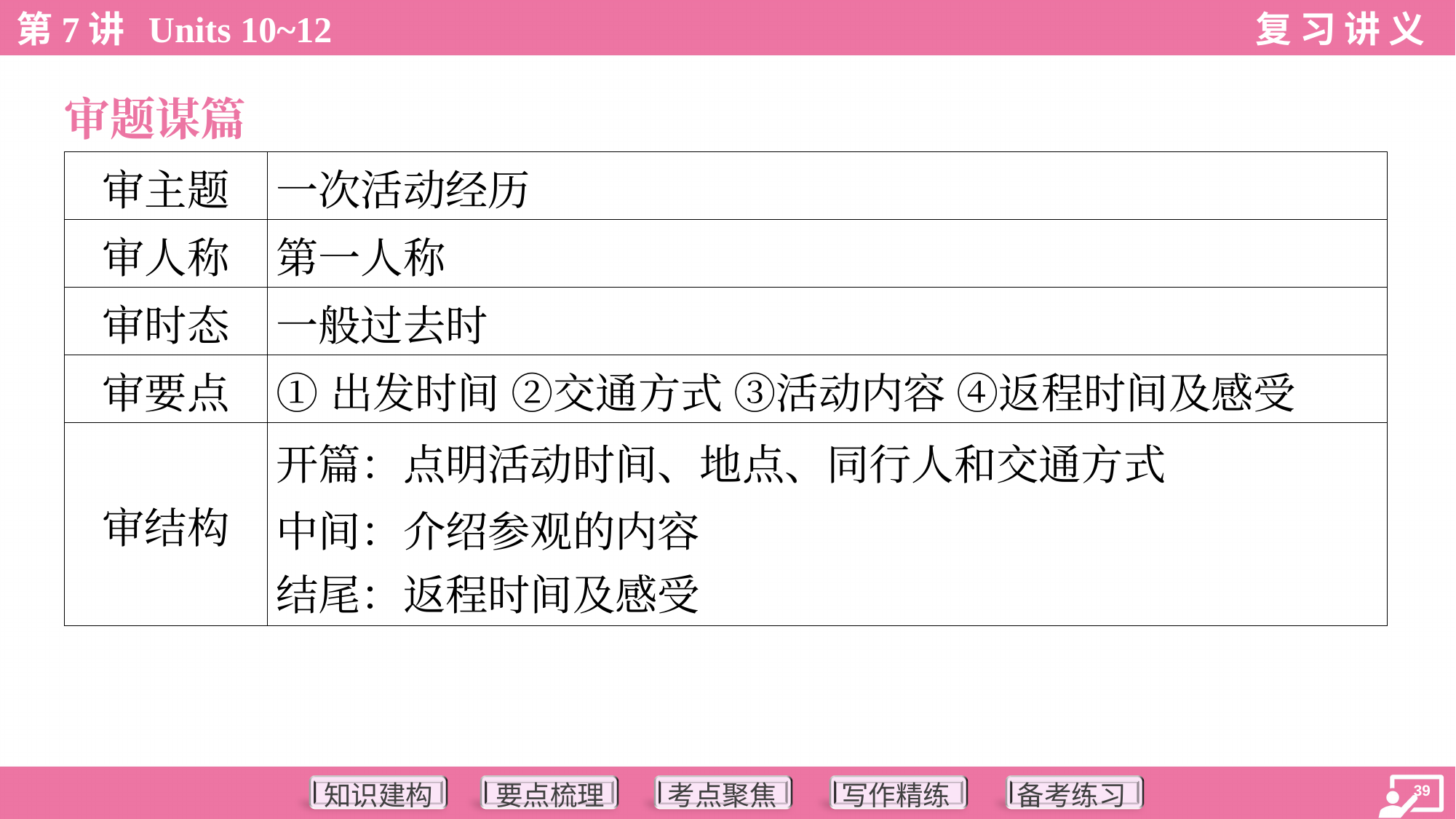

审题谋篇
| 审主题 | 一次活动经历 |
| --- | --- |
| 审人称 | 第一人称 |
| 审时态 | 一般过去时 |
| 审要点 | ①出发时间 ②交通方式 ③活动内容 ④返程时间及感受 |
| 审结构 | 开篇：点明活动时间、地点、同行人和交通方式 中间：介绍参观的内容 结尾：返程时间及感受 |